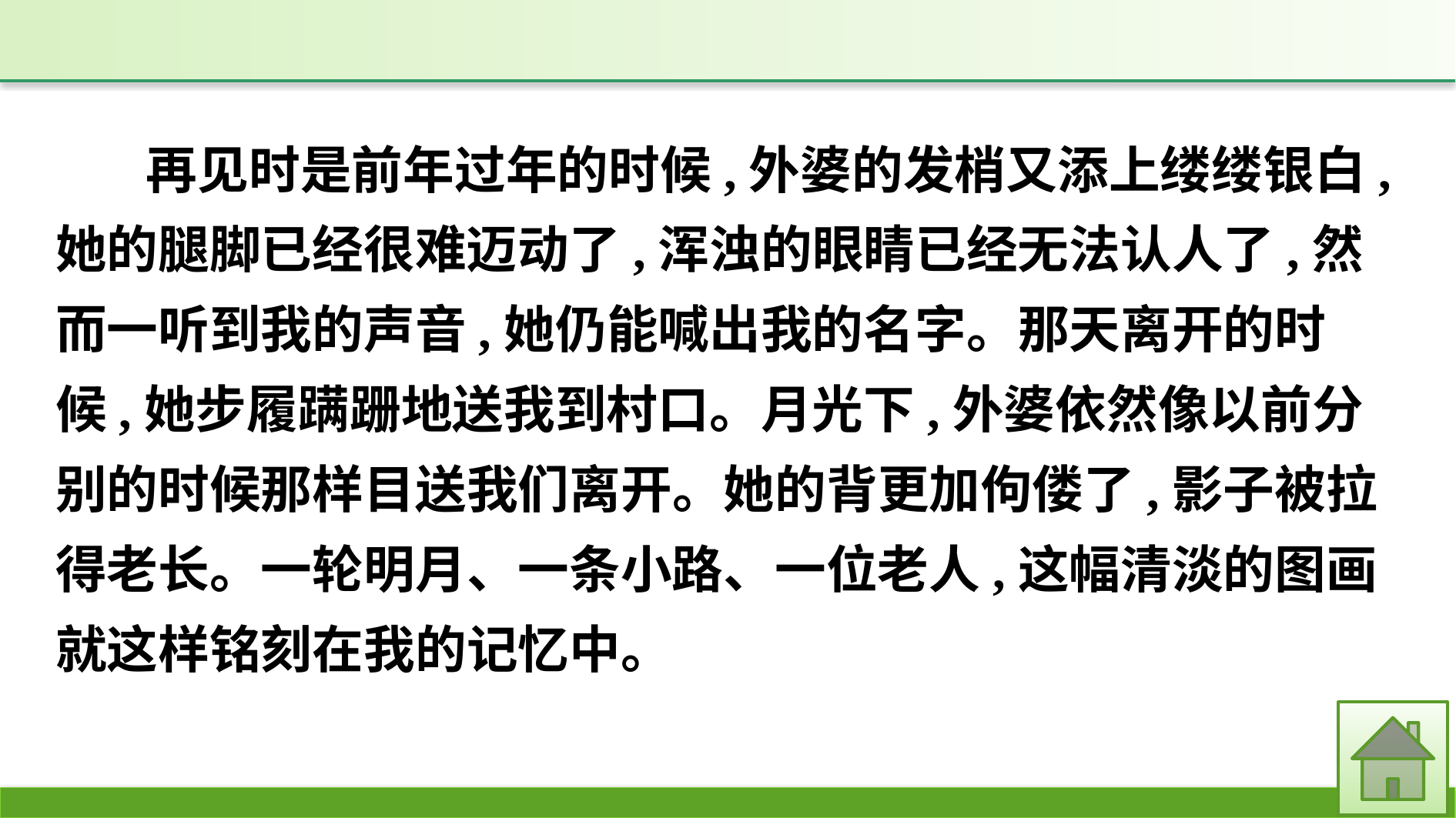

再见时是前年过年的时候,外婆的发梢又添上缕缕银白,她的腿脚已经很难迈动了,浑浊的眼睛已经无法认人了,然而一听到我的声音,她仍能喊出我的名字。那天离开的时候,她步履蹒跚地送我到村口。月光下,外婆依然像以前分别的时候那样目送我们离开。她的背更加佝偻了,影子被拉得老长。一轮明月、一条小路、一位老人,这幅清淡的图画就这样铭刻在我的记忆中。